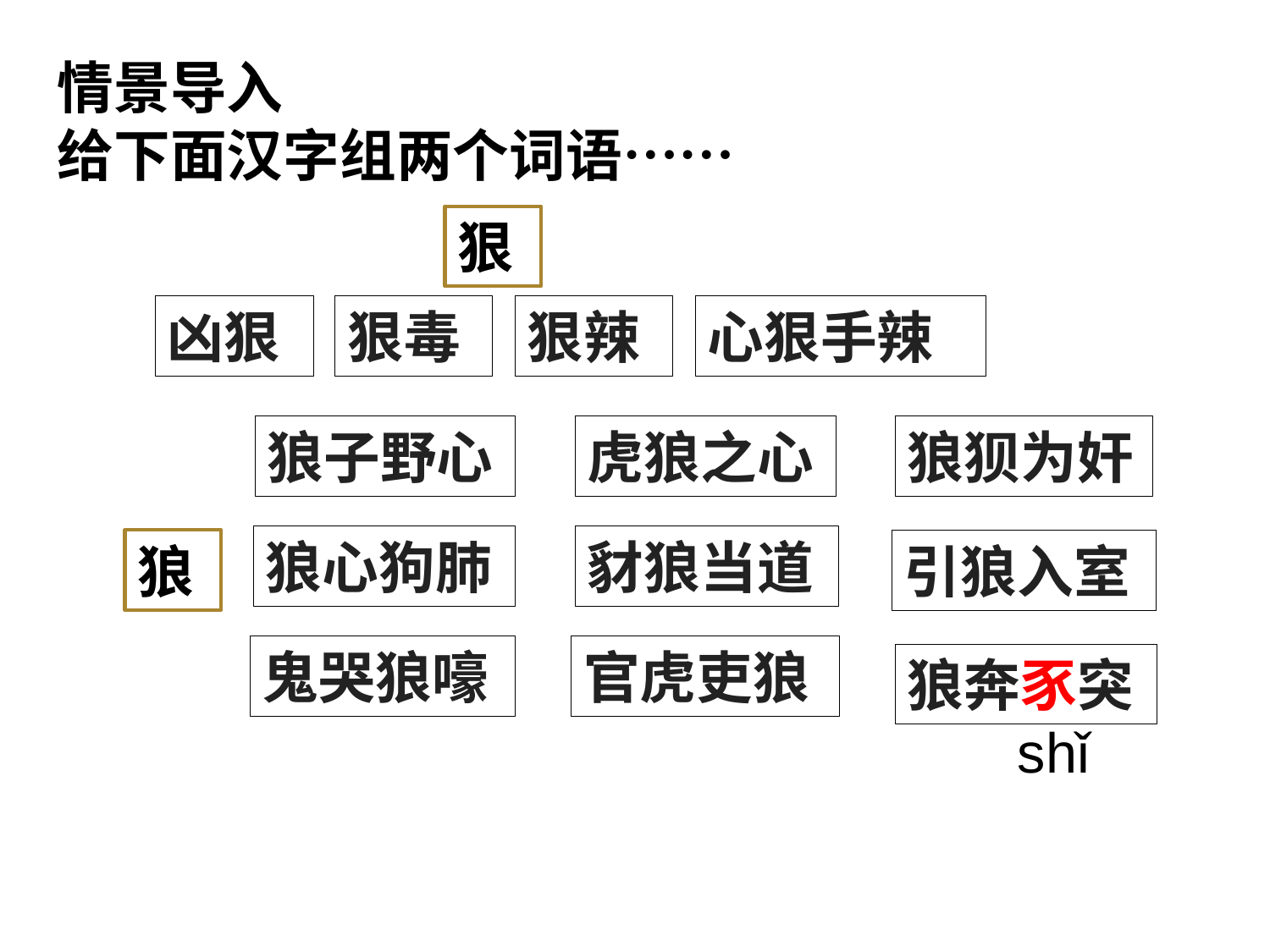

情景导入
给下面汉字组两个词语……

狠
凶狠
狠毒
狠辣
心狠手辣
狼子野心
虎狼之心
狼狈为奸
狼心狗肺
豺狼当道
狼
引狼入室
鬼哭狼嚎
官虎吏狼
狼奔豕突
shǐ